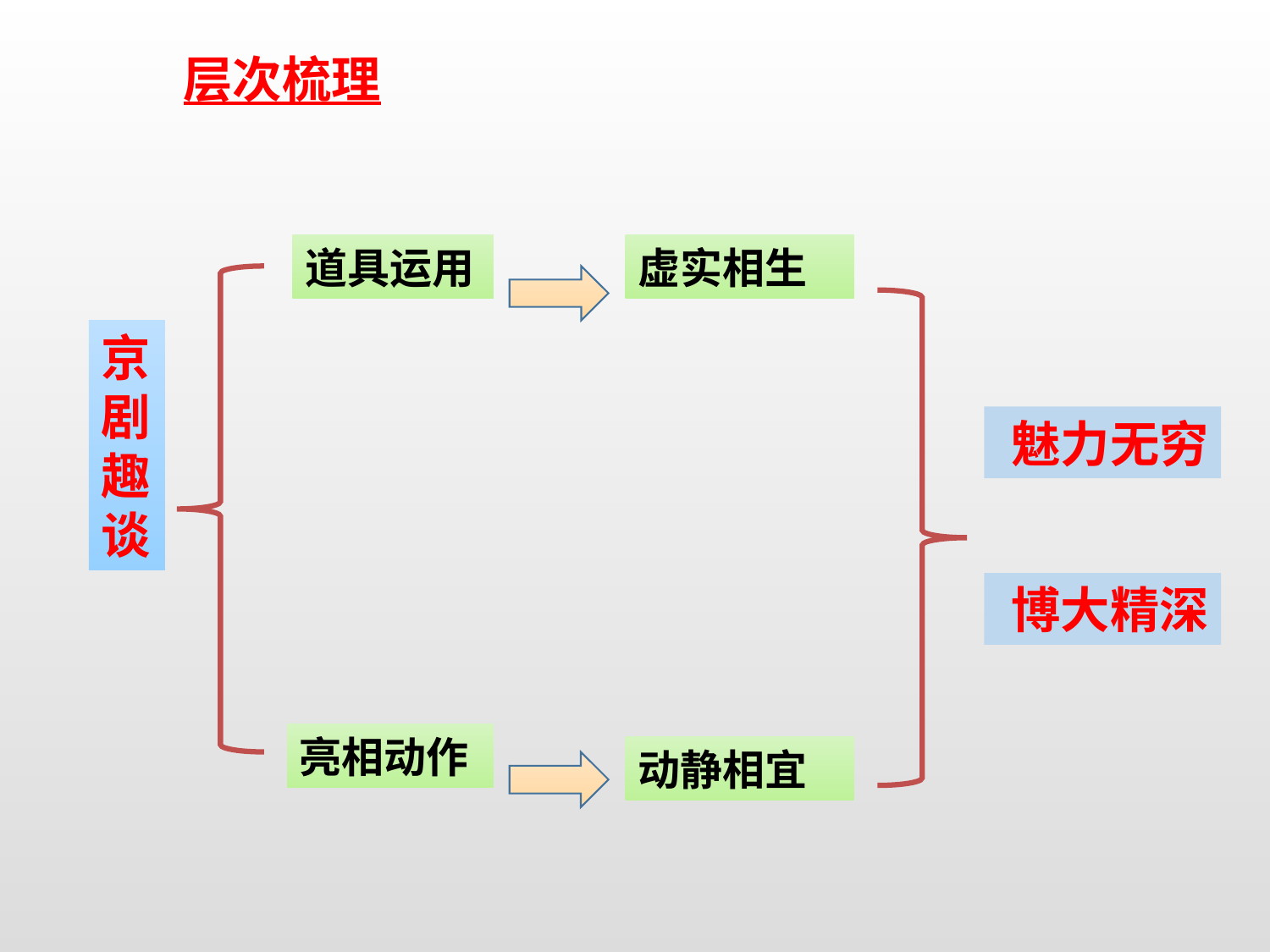

层次梳理
道具运用
虚实相生

京
剧
趣
谈
 魅力无穷
 博大精深
亮相动作
动静相宜